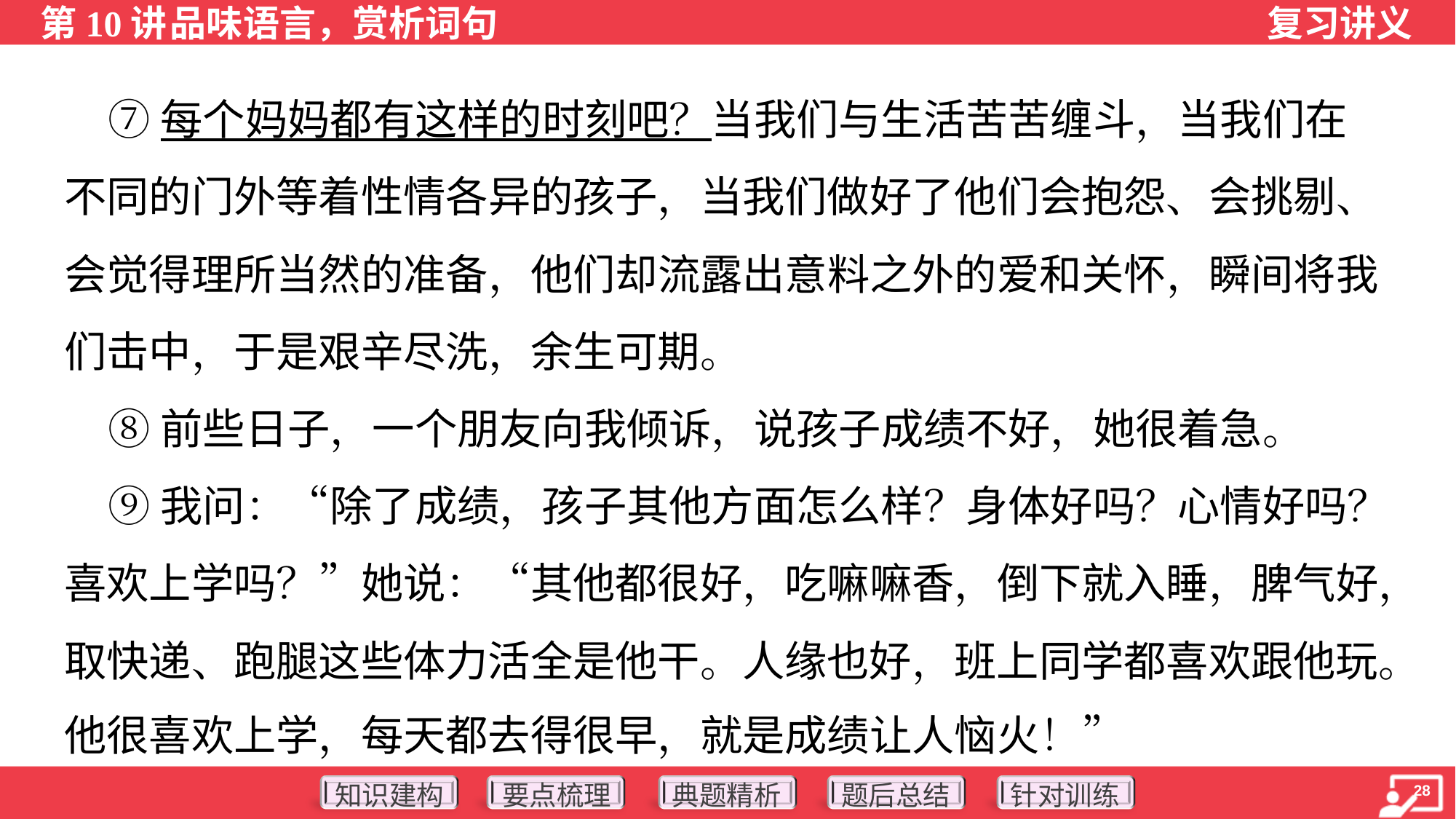

⑦每个妈妈都有这样的时刻吧？当我们与生活苦苦缠斗，当我们在
不同的门外等着性情各异的孩子，当我们做好了他们会抱怨、会挑剔、
会觉得理所当然的准备，他们却流露出意料之外的爱和关怀，瞬间将我
们击中，于是艰辛尽洗，余生可期。
    ⑧前些日子，一个朋友向我倾诉，说孩子成绩不好，她很着急。
    ⑨我问：“除了成绩，孩子其他方面怎么样？身体好吗？心情好吗？
喜欢上学吗？”她说：“其他都很好，吃嘛嘛香，倒下就入睡，脾气好，
取快递、跑腿这些体力活全是他干。人缘也好，班上同学都喜欢跟他玩。
他很喜欢上学，每天都去得很早，就是成绩让人恼火！”